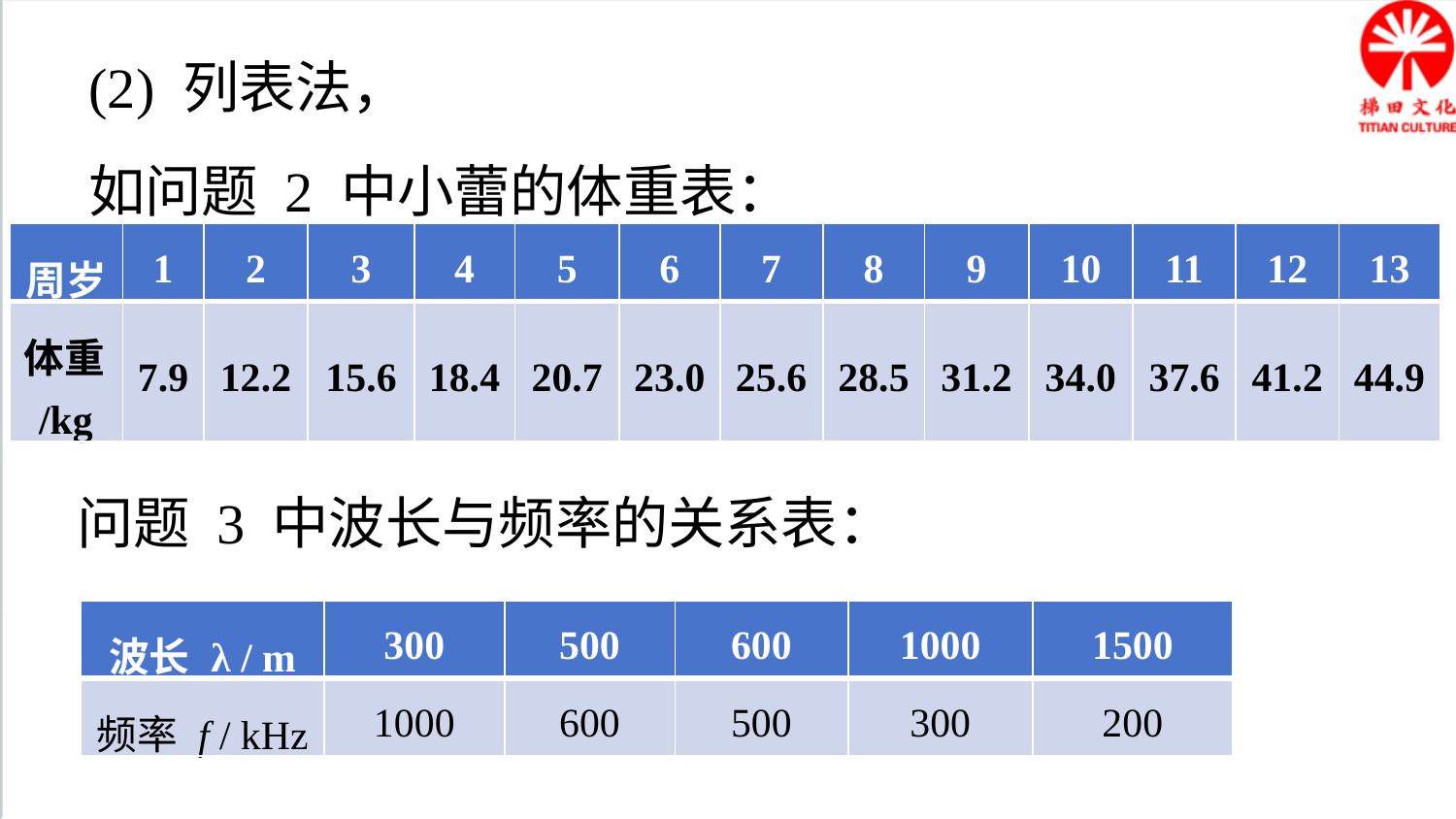

(2) 列表法，
如问题 2 中小蕾的体重表：
| 周岁 | 1 | 2 | 3 | 4 | 5 | 6 | 7 | 8 | 9 | 10 | 11 | 12 | 13 |
| --- | --- | --- | --- | --- | --- | --- | --- | --- | --- | --- | --- | --- | --- |
| 体重/kg | 7.9 | 12.2 | 15.6 | 18.4 | 20.7 | 23.0 | 25.6 | 28.5 | 31.2 | 34.0 | 37.6 | 41.2 | 44.9 |
问题 3 中波长与频率的关系表：
| 波长 λ / m | 300 | 500 | 600 | 1000 | 1500 |
| --- | --- | --- | --- | --- | --- |
| 频率 f / kHz | 1000 | 600 | 500 | 300 | 200 |